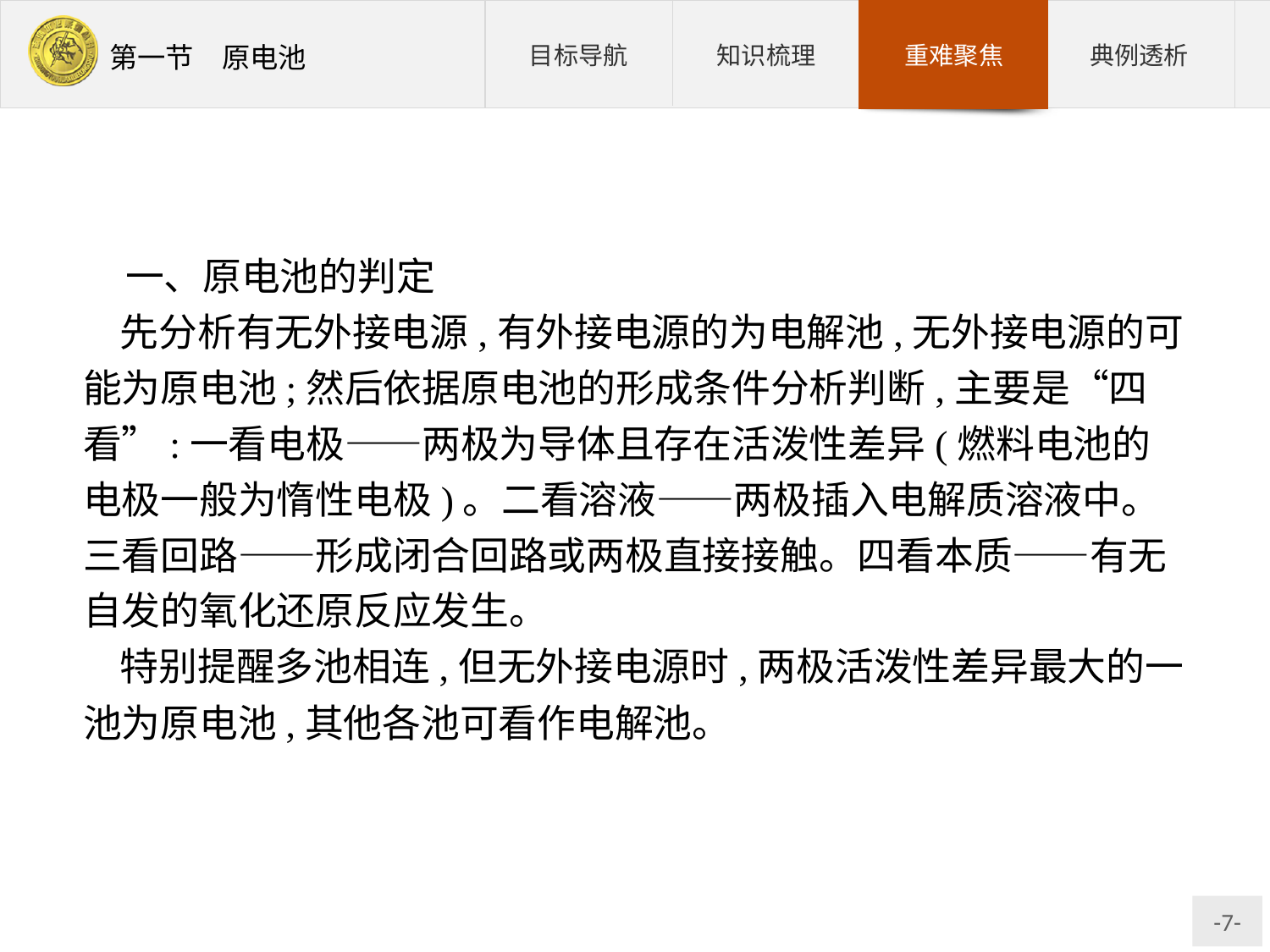

一、原电池的判定
先分析有无外接电源,有外接电源的为电解池,无外接电源的可能为原电池;然后依据原电池的形成条件分析判断,主要是“四看”:一看电极——两极为导体且存在活泼性差异(燃料电池的电极一般为惰性电极)。二看溶液——两极插入电解质溶液中。三看回路——形成闭合回路或两极直接接触。四看本质——有无自发的氧化还原反应发生。
特别提醒多池相连,但无外接电源时,两极活泼性差异最大的一池为原电池,其他各池可看作电解池。